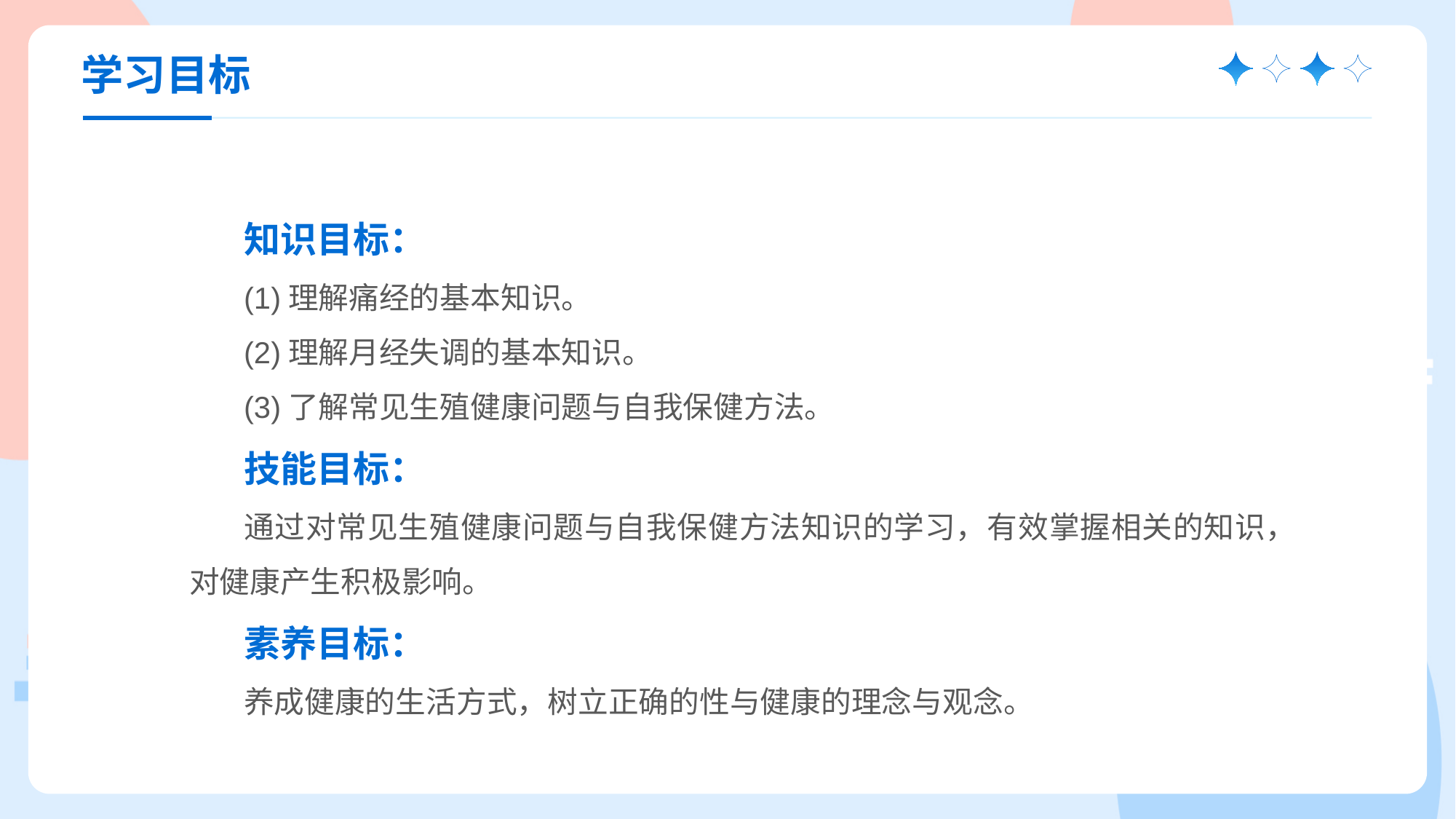

学习目标
知识目标：
(1)理解痛经的基本知识。
(2)理解月经失调的基本知识。
(3)了解常见生殖健康问题与自我保健方法。
技能目标：
通过对常见生殖健康问题与自我保健方法知识的学习，有效掌握相关的知识，对健康产生积极影响。
素养目标：
养成健康的生活方式，树立正确的性与健康的理念与观念。